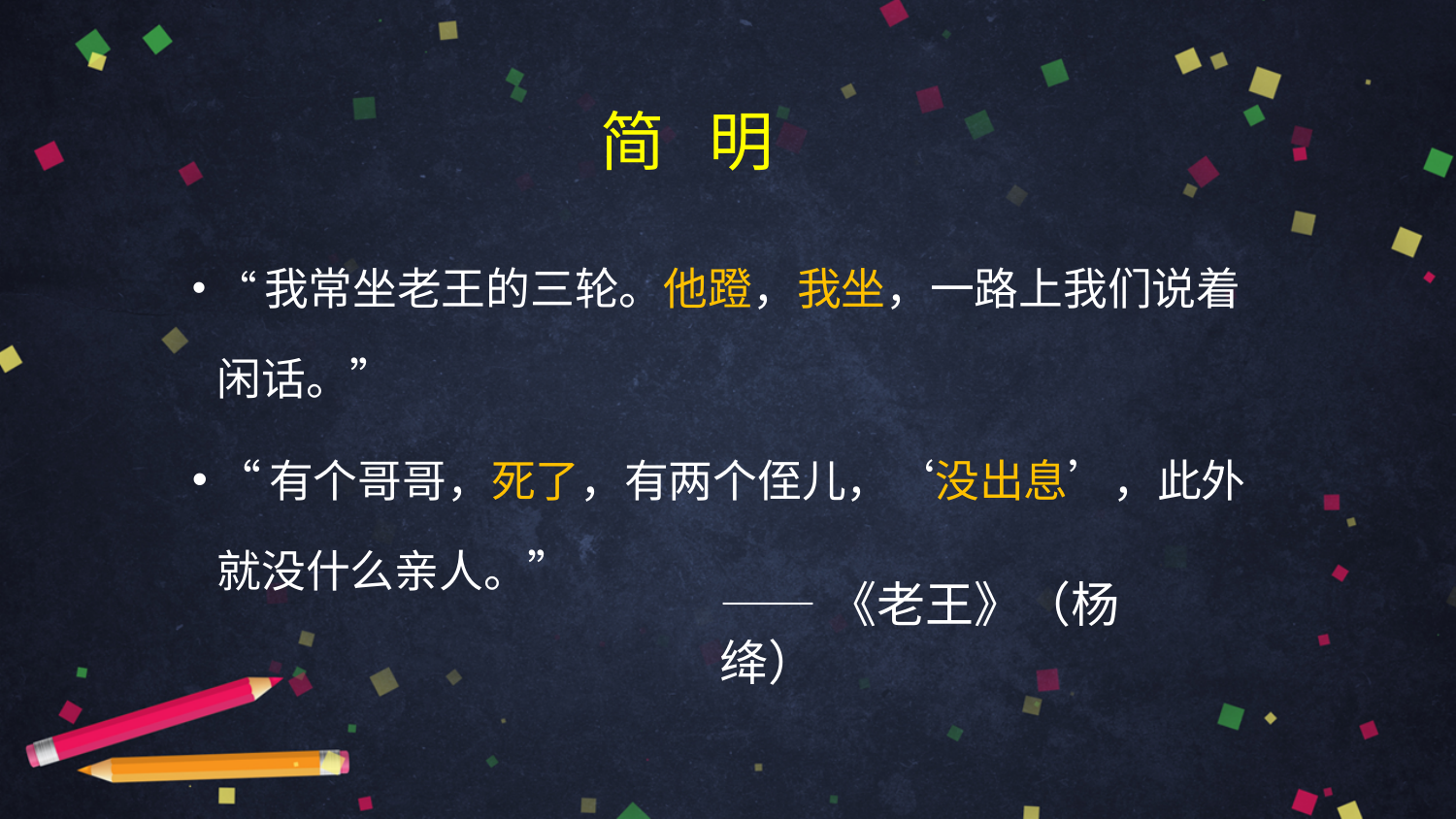

# 简   明

“我常坐老王的三轮。他蹬，我坐，一路上我们说着闲话。”
“有个哥哥，死了，有两个侄儿，‘没出息’，此外就没什么亲人。”
——《老王》（杨绛）